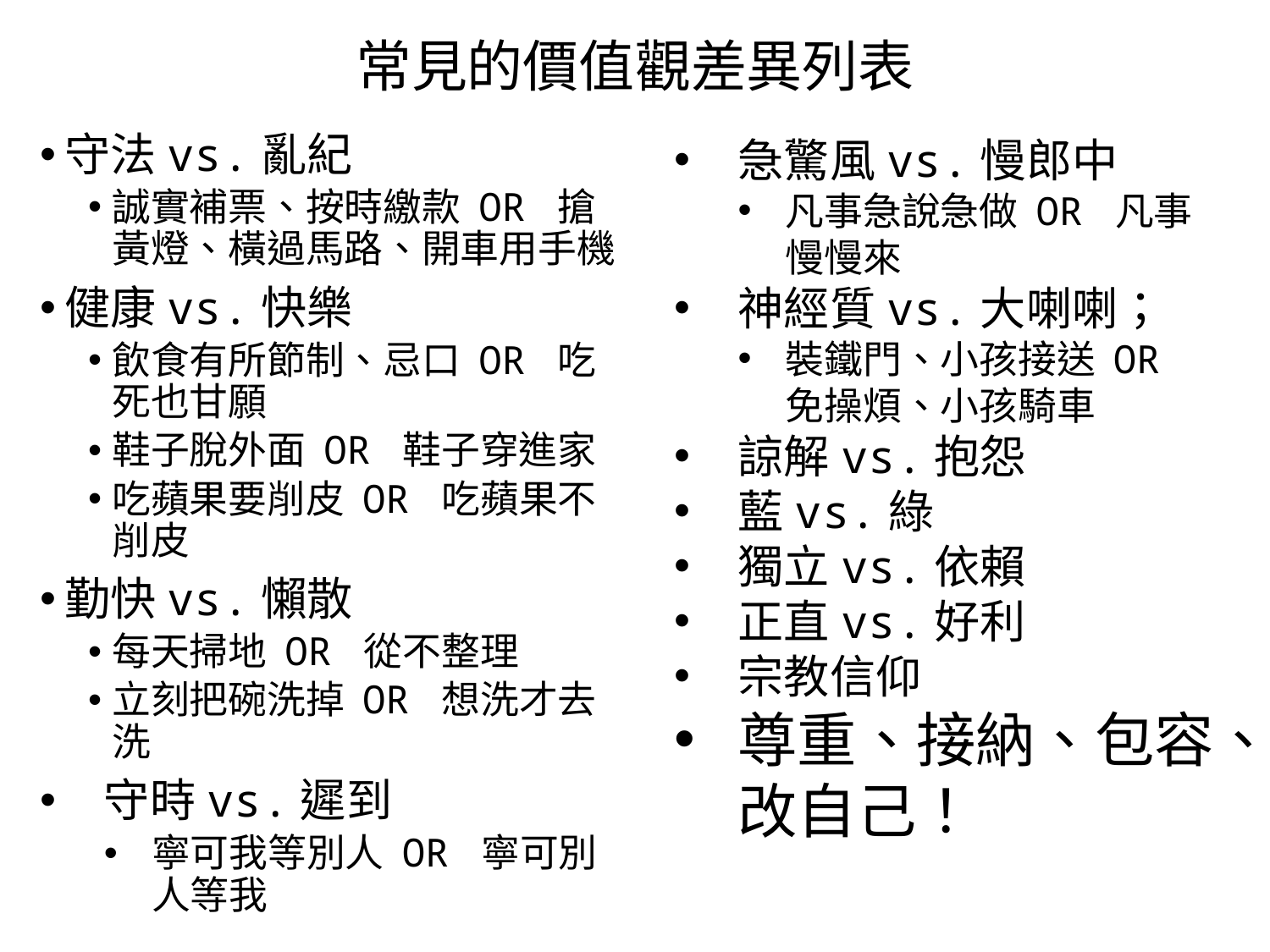

# 常見的價值觀差異列表
守法vs.亂紀
誠實補票、按時繳款 OR 搶黃燈、橫過馬路、開車用手機
健康vs.快樂
飲食有所節制、忌口 OR 吃死也甘願
鞋子脫外面 OR 鞋子穿進家
吃蘋果要削皮 OR 吃蘋果不削皮
勤快vs.懶散
每天掃地 OR 從不整理
立刻把碗洗掉 OR 想洗才去洗
守時vs.遲到
寧可我等別人 OR 寧可別人等我

急驚風vs.慢郎中
凡事急說急做 OR 凡事慢慢來
神經質vs.大喇喇；
裝鐵門、小孩接送 OR 免操煩、小孩騎車
諒解vs.抱怨
藍vs.綠
獨立vs.依賴
正直vs.好利
宗教信仰
尊重、接納、包容、改自己！